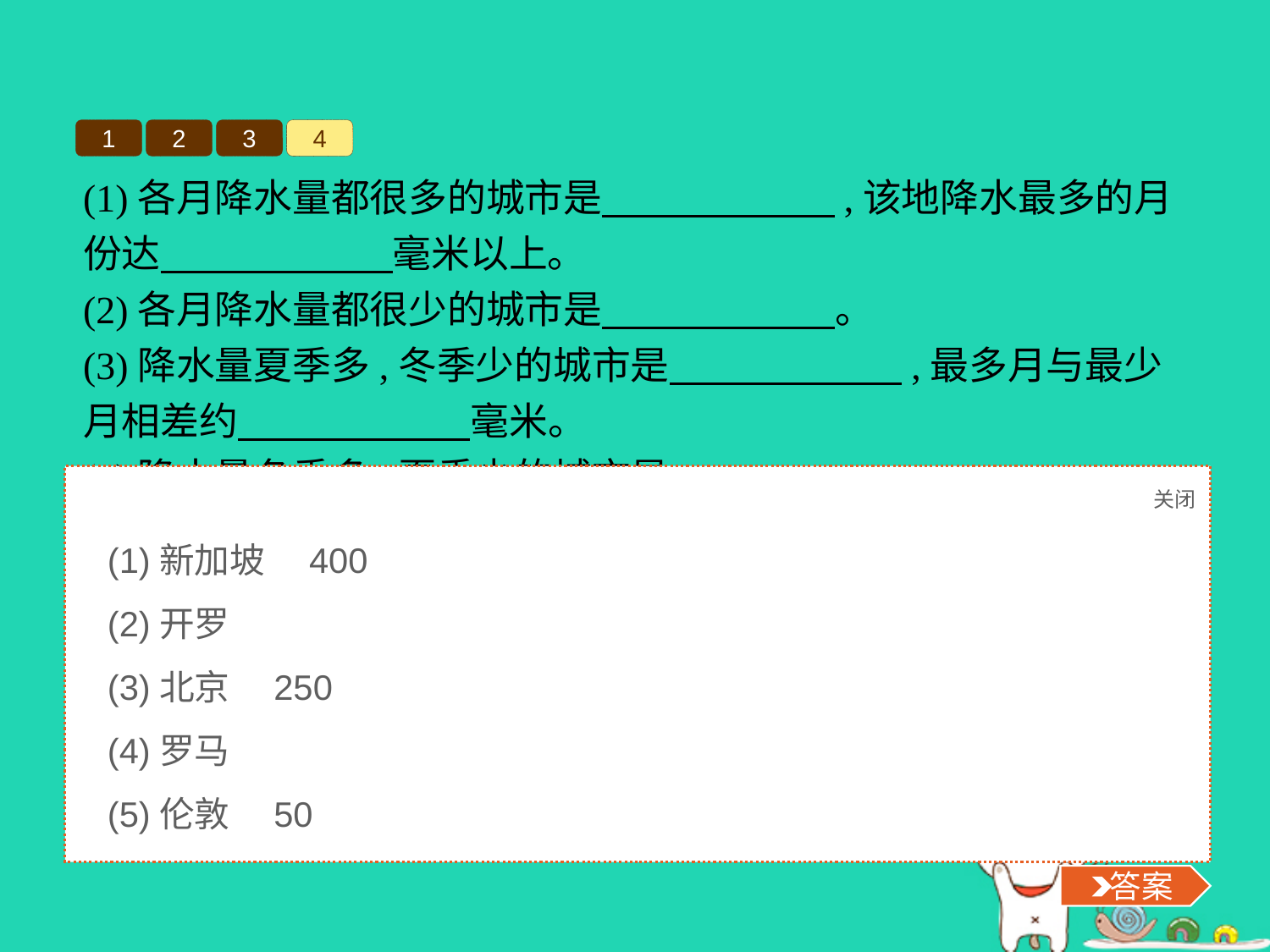

1
2
3
4
(1)各月降水量都很多的城市是　　　　　　,该地降水最多的月份达　　　　　　毫米以上。
(2)各月降水量都很少的城市是　　　　　　。
(3)降水量夏季多,冬季少的城市是　　　　　　,最多月与最少月相差约　　　　　　毫米。
(4)降水量冬季多,夏季少的城市是　　　　　　。
(5)各月降水量适中,分配比较均匀的城市是　　　　　　,月降水量在　　　　毫米左右。

关闭
  答案

(1)新加坡　400
(2)开罗
(3)北京　250
(4)罗马
(5)伦敦　50
  答案